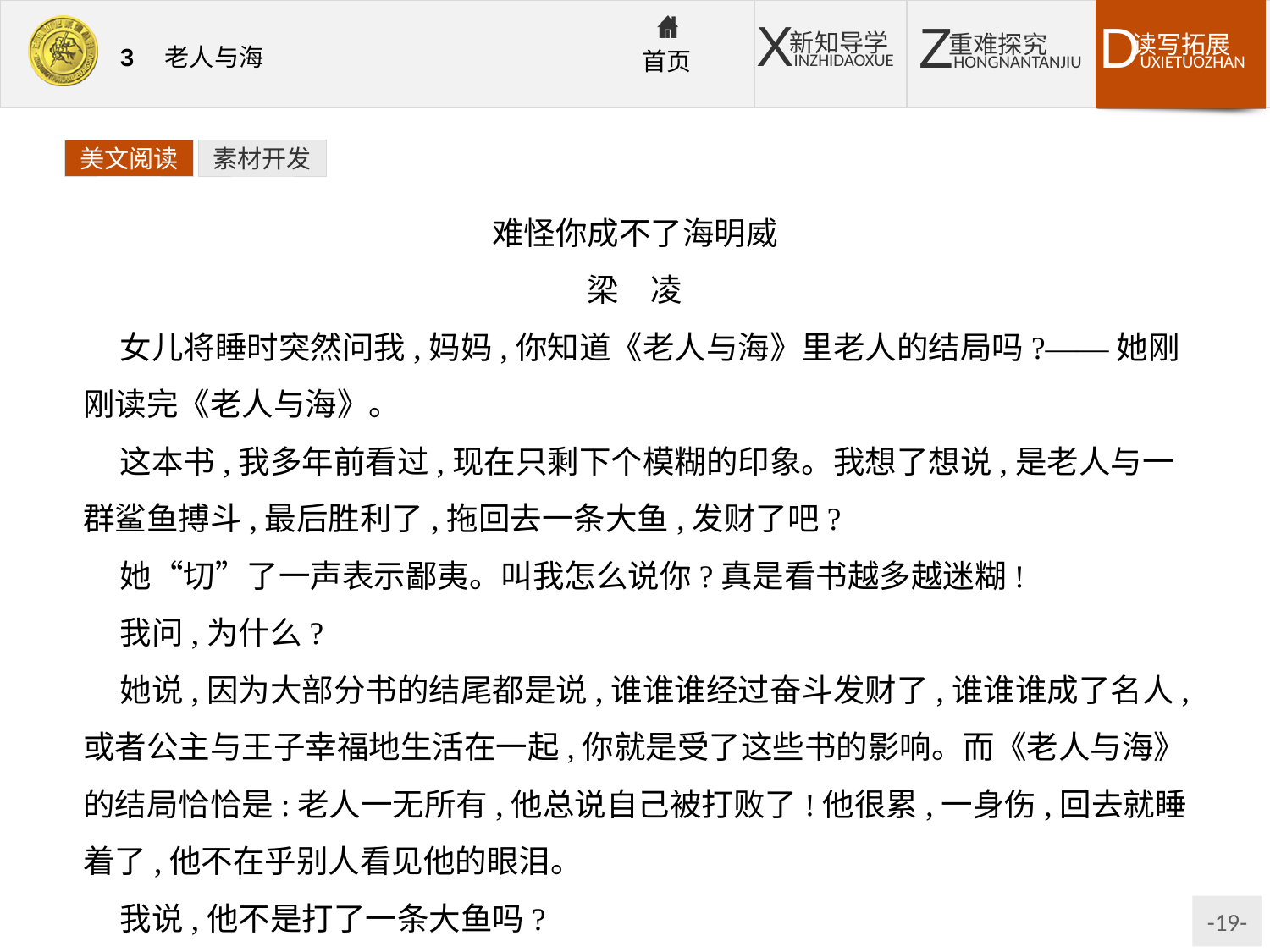

美文阅读
素材开发
难怪你成不了海明威
梁　凌
女儿将睡时突然问我,妈妈,你知道《老人与海》里老人的结局吗?——她刚刚读完《老人与海》。
这本书,我多年前看过,现在只剩下个模糊的印象。我想了想说,是老人与一群鲨鱼搏斗,最后胜利了,拖回去一条大鱼,发财了吧?
她“切”了一声表示鄙夷。叫我怎么说你?真是看书越多越迷糊!
我问,为什么?
她说,因为大部分书的结尾都是说,谁谁谁经过奋斗发财了,谁谁谁成了名人,或者公主与王子幸福地生活在一起,你就是受了这些书的影响。而《老人与海》的结局恰恰是:老人一无所有,他总说自己被打败了!他很累,一身伤,回去就睡着了,他不在乎别人看见他的眼泪。
我说,他不是打了一条大鱼吗?